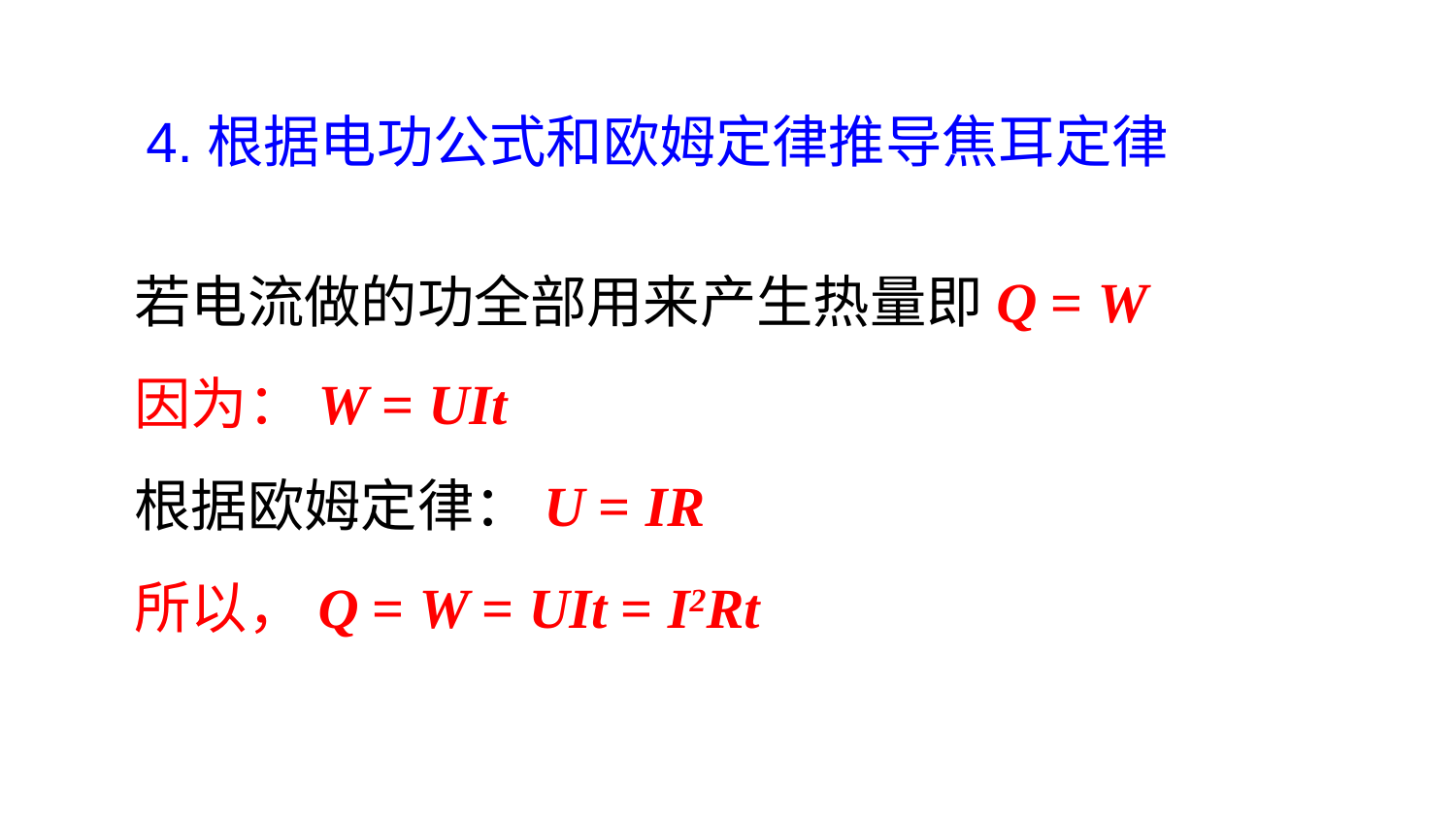

4.根据电功公式和欧姆定律推导焦耳定律
若电流做的功全部用来产生热量即Q = W
因为：W = UIt
根据欧姆定律：U = IR
所以，Q = W = UIt = I2Rt